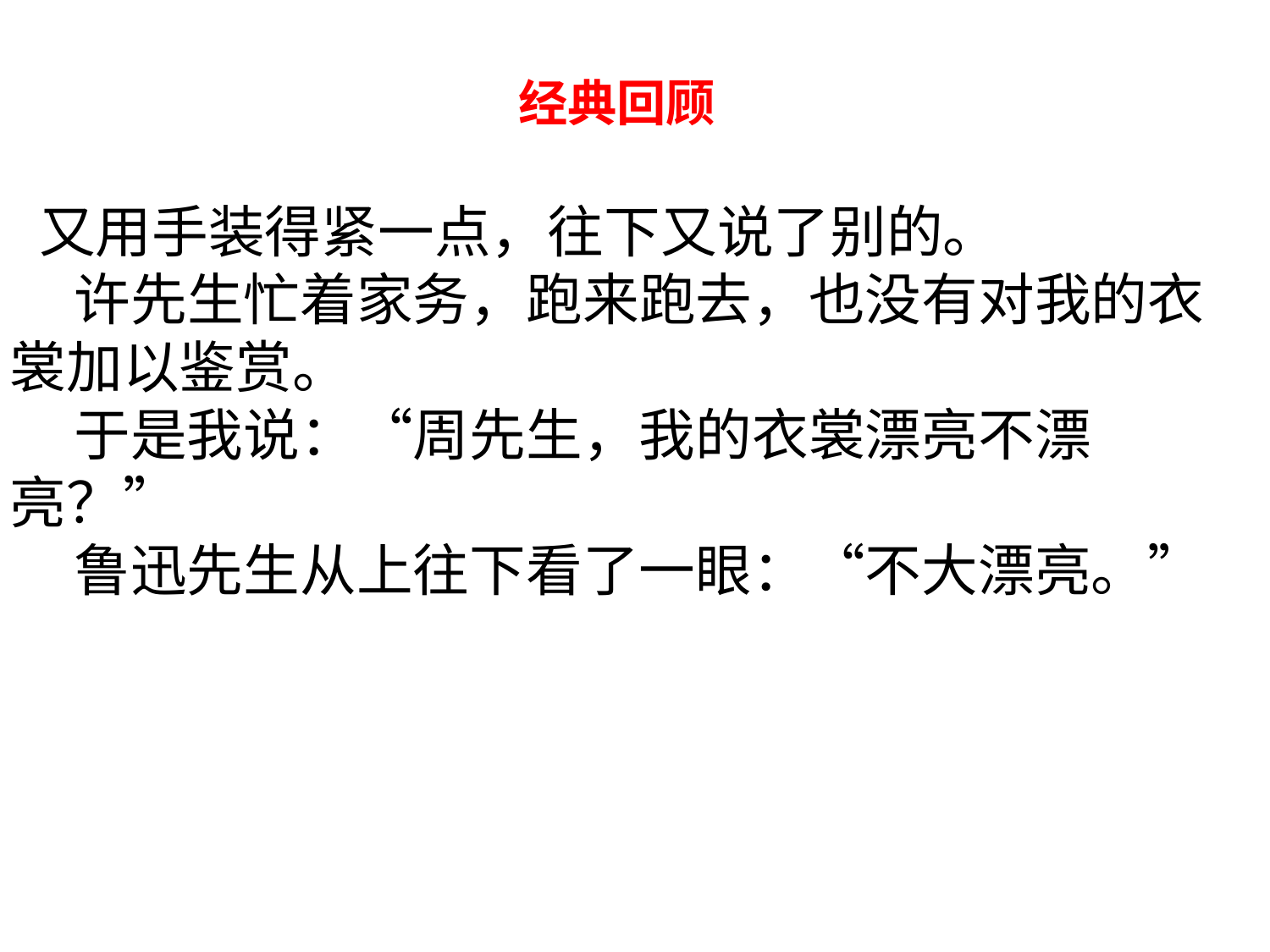

经典回顾
   又用手装得紧一点，往下又说了别的。
    许先生忙着家务，跑来跑去，也没有对我的衣裳加以鉴赏。
    于是我说：“周先生，我的衣裳漂亮不漂亮？”
    鲁迅先生从上往下看了一眼：“不大漂亮。”